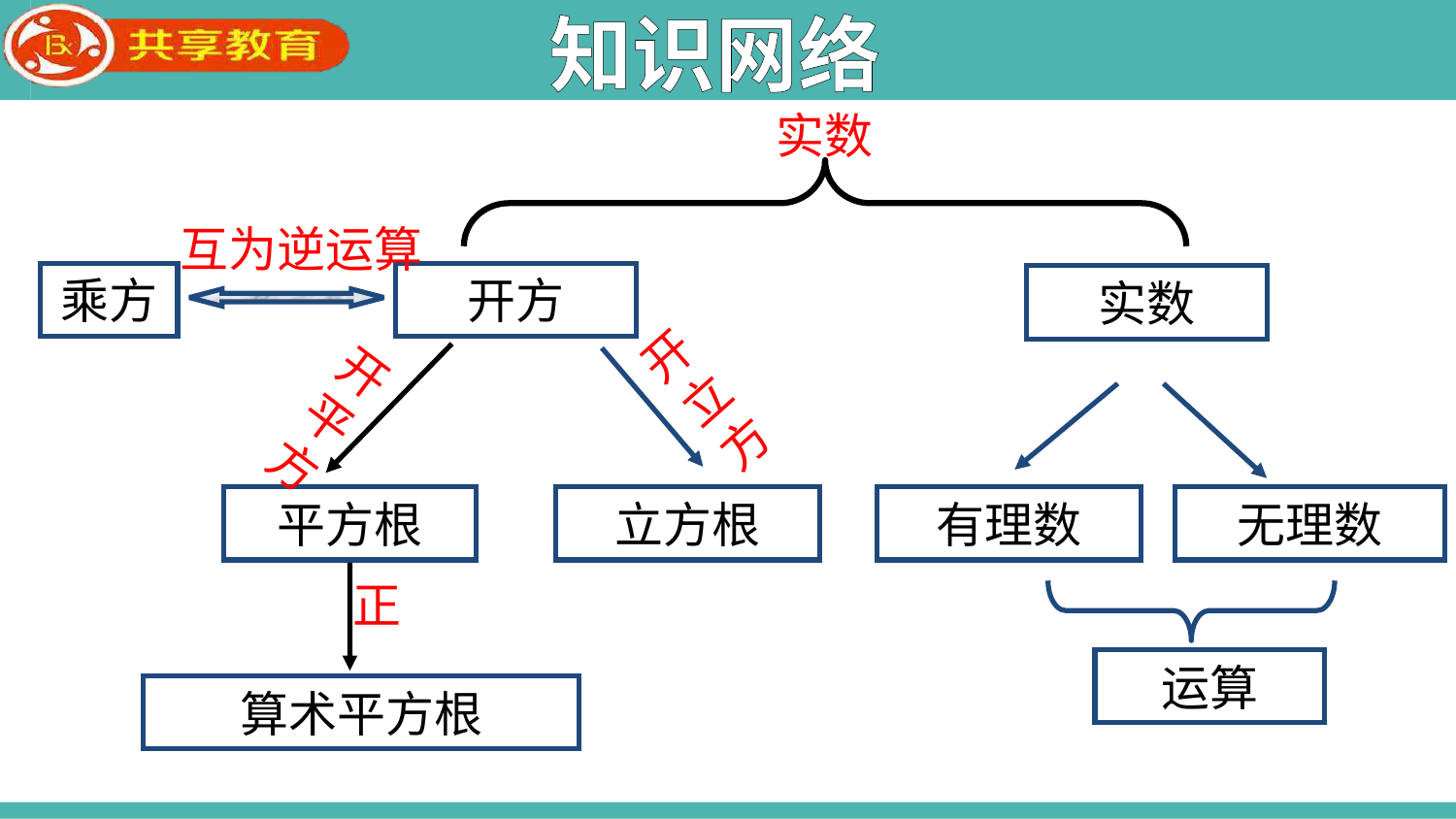

知识网络
实数

互为逆运算
乘方
开方
实数
开立方

开平方

平方根
立方根
有理数
无理数

正
运算
算术平方根